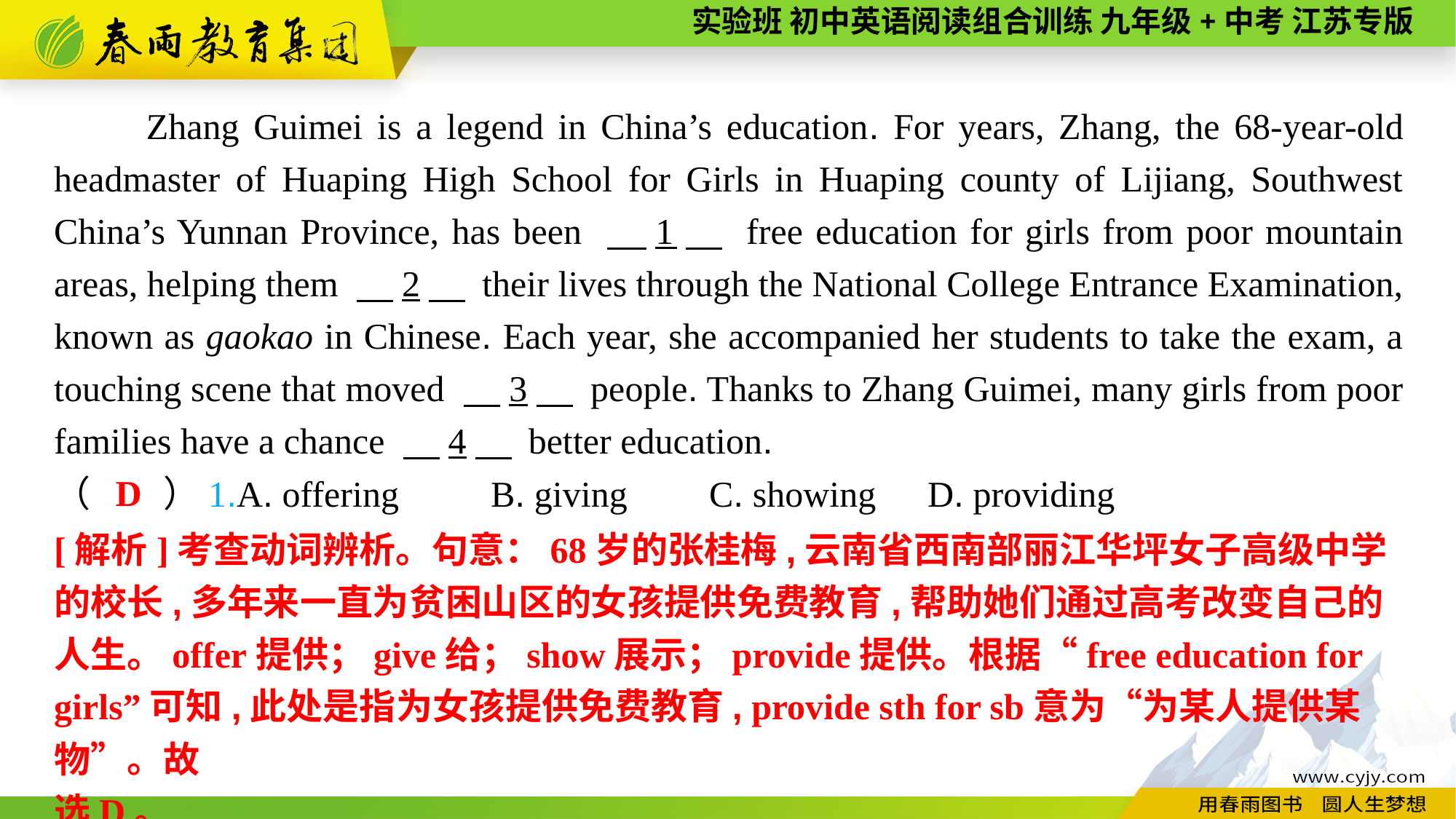

Zhang Guimei is a legend in China’s education. For years, Zhang, the 68-year-old headmaster of Huaping High School for Girls in Huaping county of Lijiang, Southwest China’s Yunnan Province, has been 　1　 free education for girls from poor mountain areas, helping them 　2　 their lives through the National College Entrance Examination, known as gaokao in Chinese. Each year, she accompanied her students to take the exam, a touching scene that moved 　3　 people. Thanks to Zhang Guimei, many girls from poor families have a chance 　4　 better education.
D
（　　）1.A. offering	B. giving	C. showing	D. providing
[解析]考查动词辨析。句意：68岁的张桂梅,云南省西南部丽江华坪女子高级中学的校长,多年来一直为贫困山区的女孩提供免费教育,帮助她们通过高考改变自己的人生。offer提供；give给；show展示；provide提供。根据“free education for girls”可知,此处是指为女孩提供免费教育, provide sth for sb意为“为某人提供某物”。故
选D。